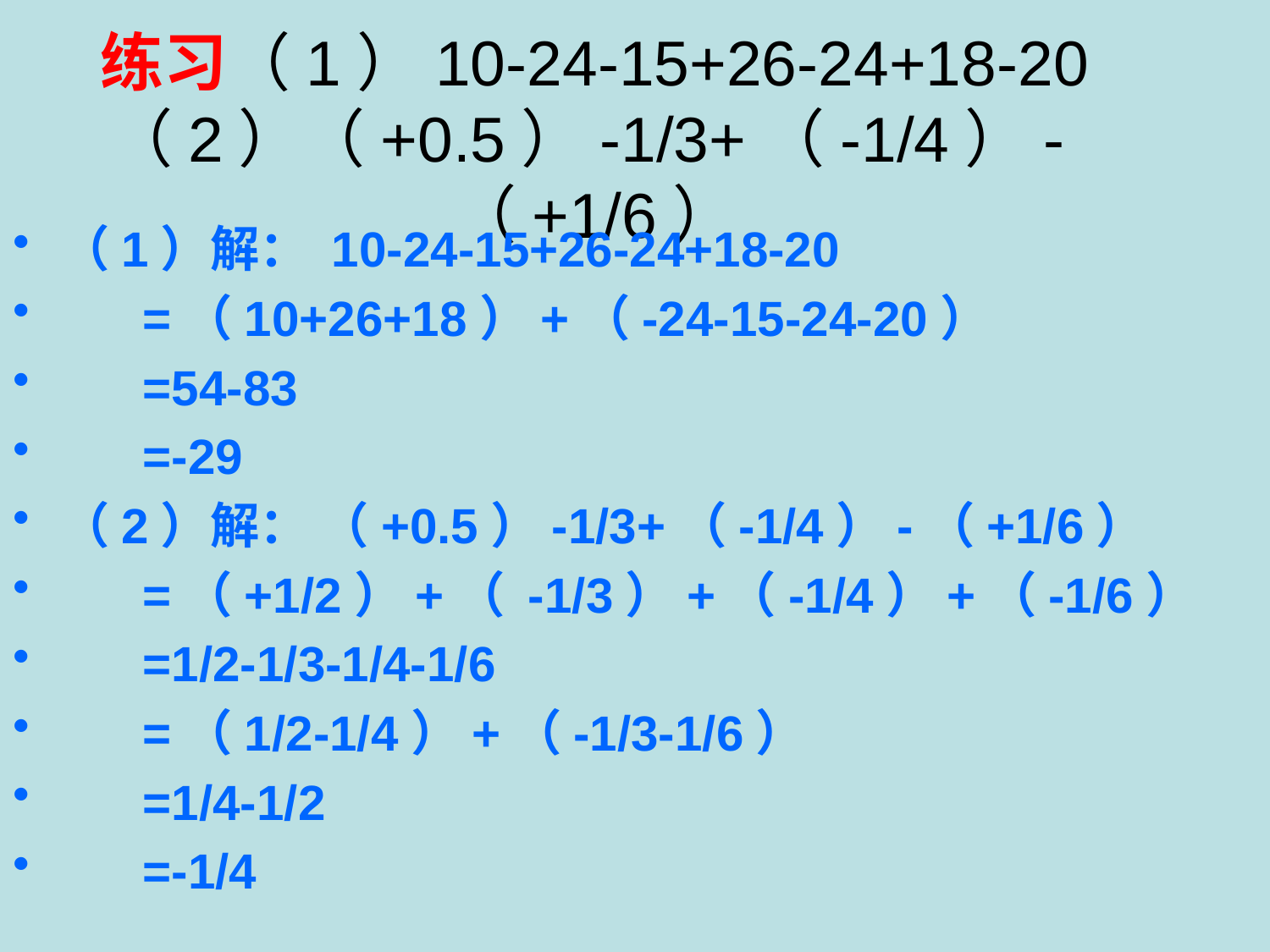

# 练习（1）10-24-15+26-24+18-20 （2）（+0.5）-1/3+（-1/4）-（+1/6）
（1）解： 10-24-15+26-24+18-20
      =（10+26+18）+（-24-15-24-20）
      =54-83
      =-29
（2）解： （+0.5）-1/3+（-1/4）-（+1/6）
      =（+1/2）+（ -1/3）+（-1/4）+（-1/6）
      =1/2-1/3-1/4-1/6
      =（1/2-1/4）+（-1/3-1/6）
      =1/4-1/2
      =-1/4